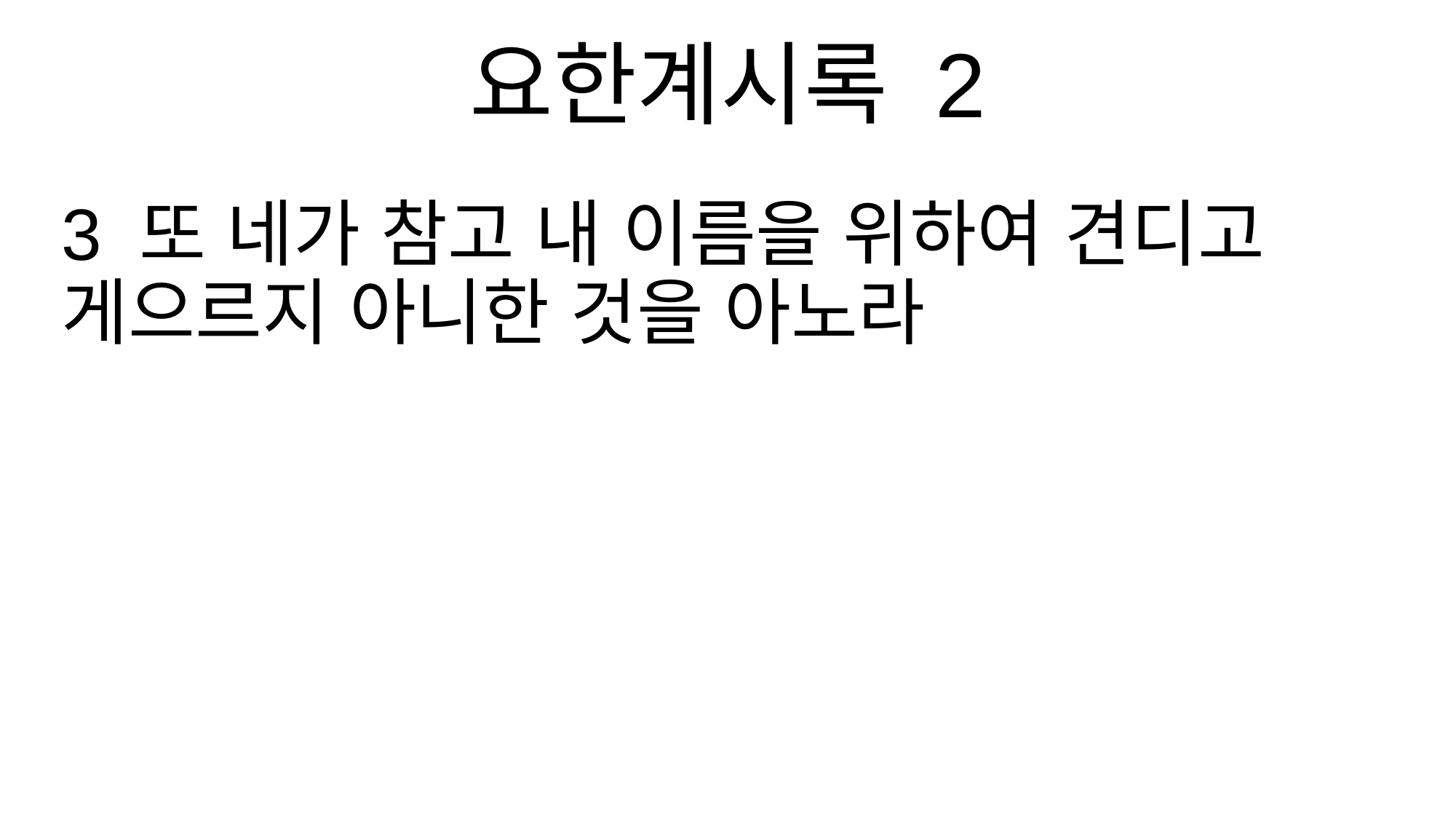

요한계시록 2
3 또 네가 참고 내 이름을 위하여 견디고 게으르지 아니한 것을 아노라